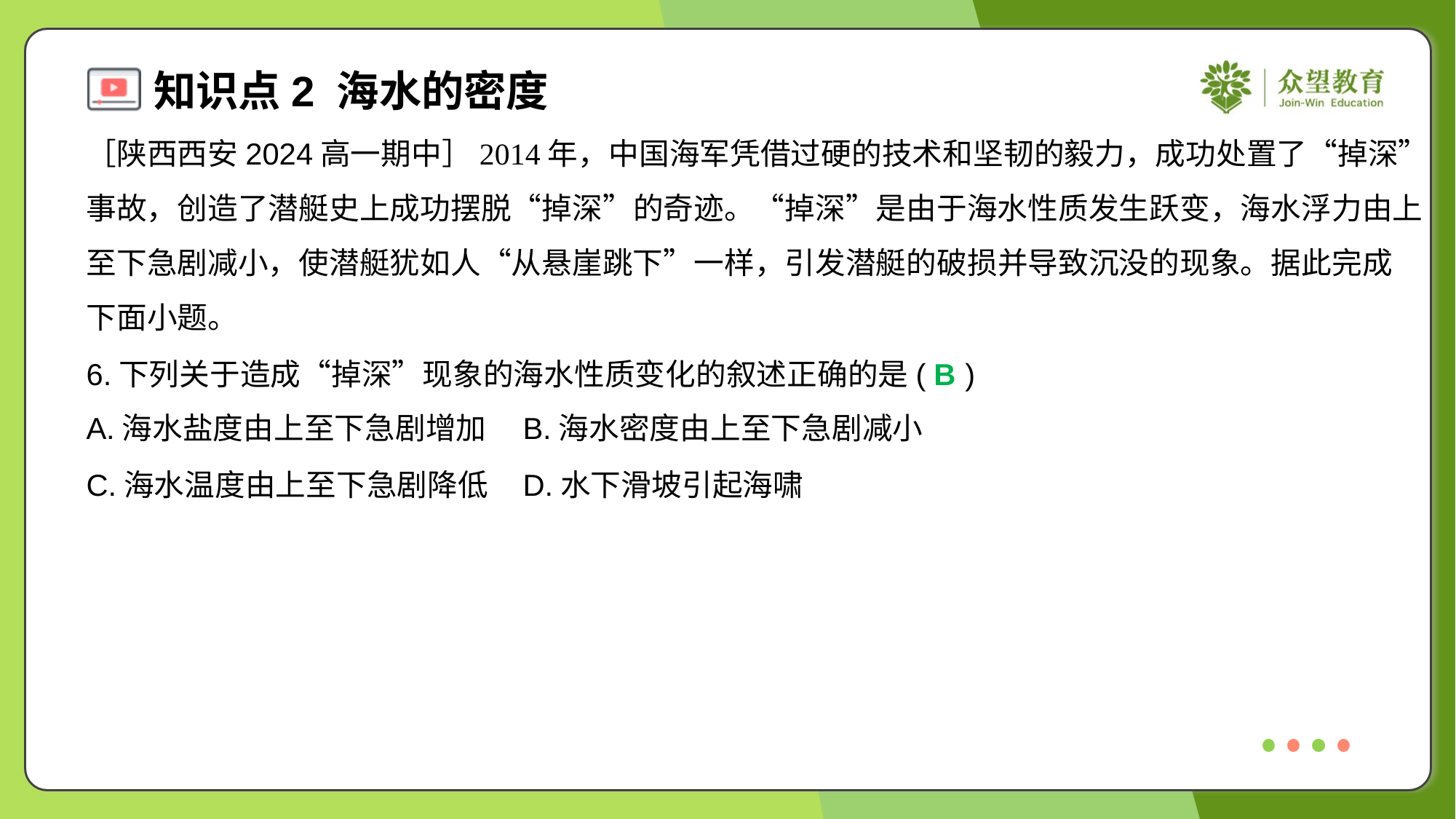

［陕西西安2024高一期中］2014年，中国海军凭借过硬的技术和坚韧的毅力，成功处置了“掉深”
事故，创造了潜艇史上成功摆脱“掉深”的奇迹。“掉深”是由于海水性质发生跃变，海水浮力由上
至下急剧减小，使潜艇犹如人“从悬崖跳下”一样，引发潜艇的破损并导致沉没的现象。据此完成
下面小题。
6.下列关于造成“掉深”现象的海水性质变化的叙述正确的是(     )
B
A.海水盐度由上至下急剧增加	B.海水密度由上至下急剧减小
C.海水温度由上至下急剧降低	D.水下滑坡引起海啸